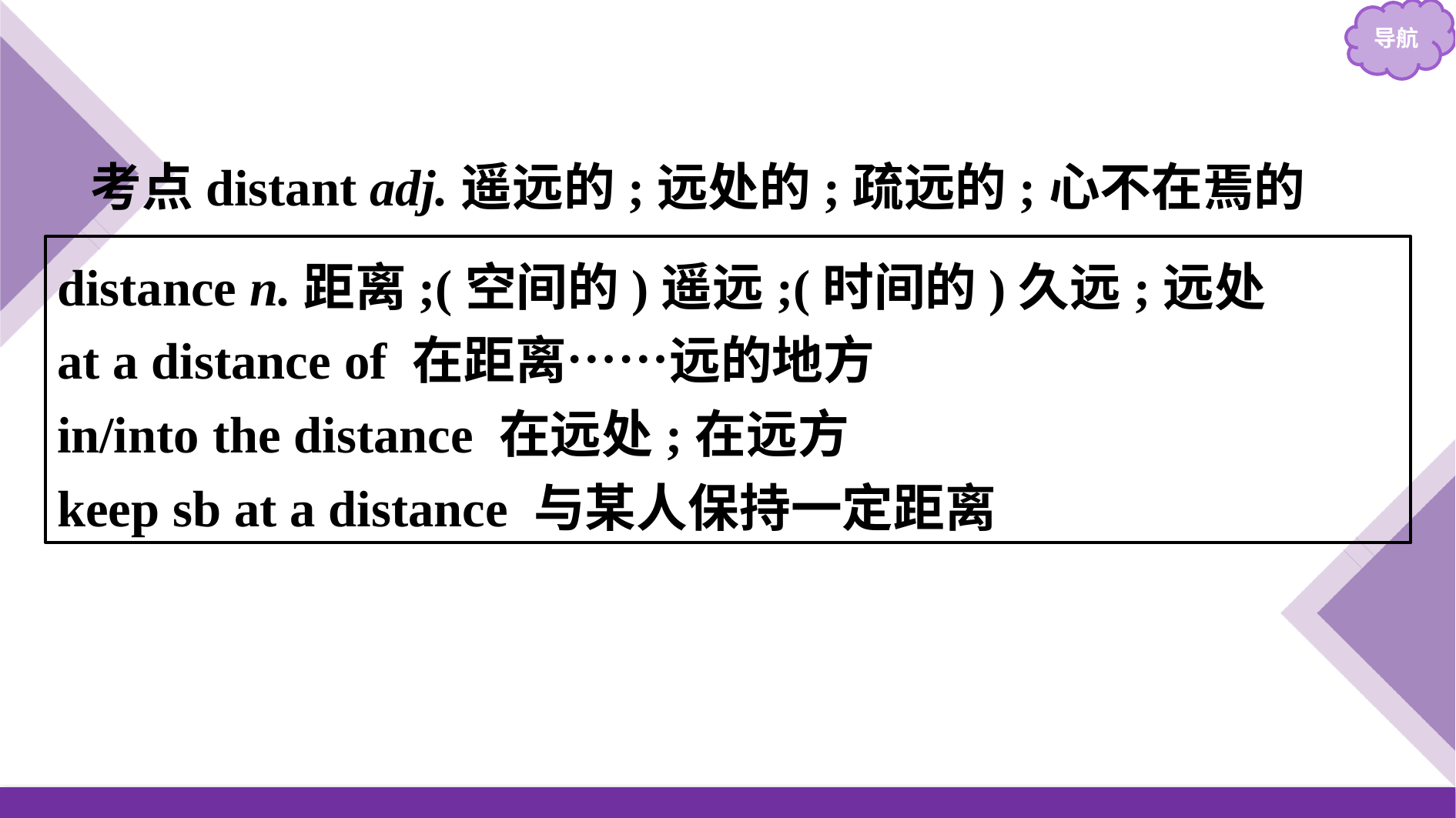

考点distant adj.遥远的;远处的;疏远的;心不在焉的
distance n.距离;(空间的)遥远;(时间的)久远;远处
at a distance of 在距离……远的地方
in/into the distance 在远处;在远方
keep sb at a distance 与某人保持一定距离